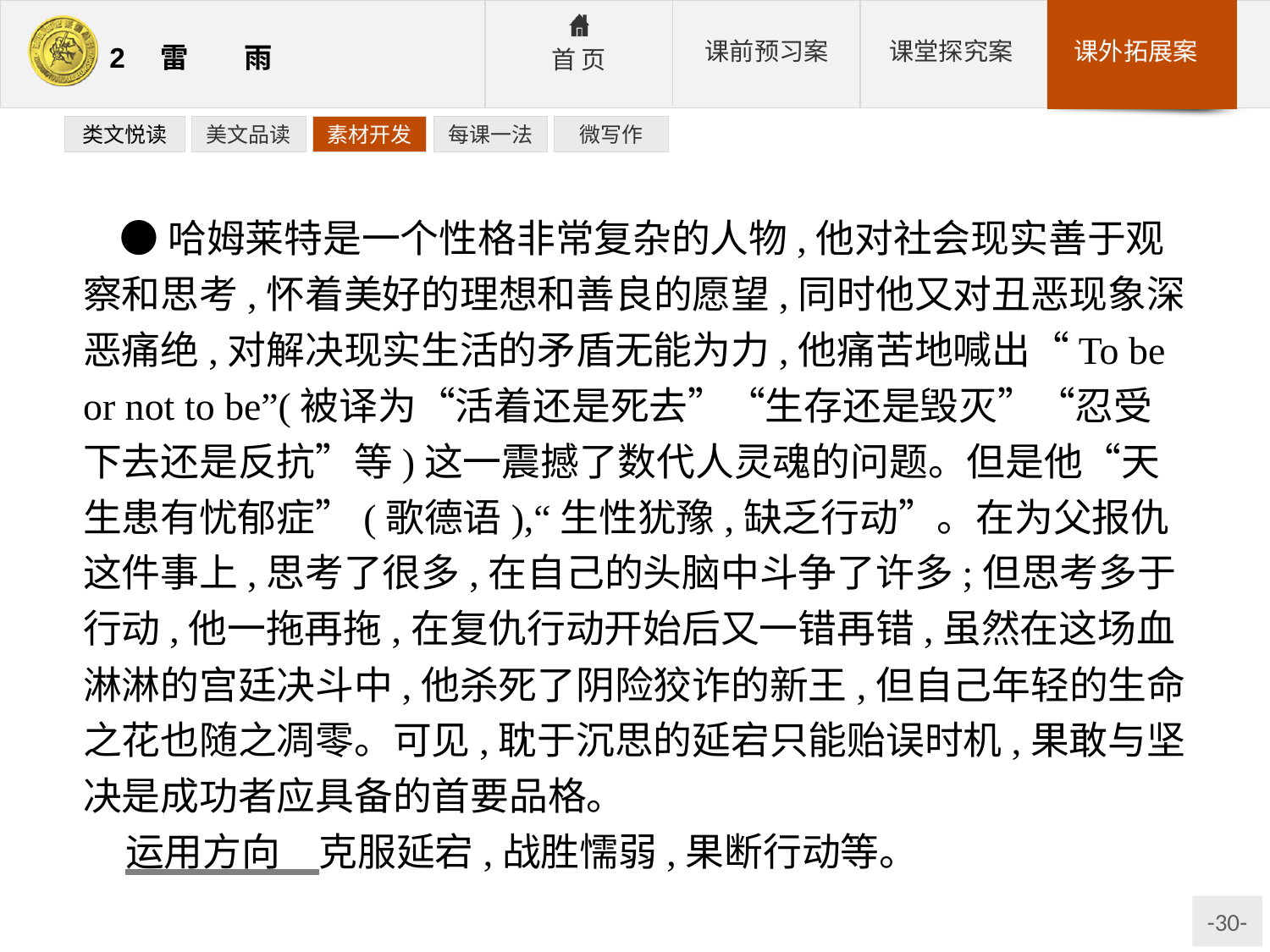

类文悦读
美文品读
素材开发
每课一法
微写作
●哈姆莱特是一个性格非常复杂的人物,他对社会现实善于观察和思考,怀着美好的理想和善良的愿望,同时他又对丑恶现象深恶痛绝,对解决现实生活的矛盾无能为力,他痛苦地喊出“To be or not to be”(被译为“活着还是死去”“生存还是毁灭”“忍受下去还是反抗”等)这一震撼了数代人灵魂的问题。但是他“天生患有忧郁症”(歌德语),“生性犹豫,缺乏行动”。在为父报仇这件事上,思考了很多,在自己的头脑中斗争了许多;但思考多于行动,他一拖再拖,在复仇行动开始后又一错再错,虽然在这场血淋淋的宫廷决斗中,他杀死了阴险狡诈的新王,但自己年轻的生命之花也随之凋零。可见,耽于沉思的延宕只能贻误时机,果敢与坚决是成功者应具备的首要品格。
运用方向　克服延宕,战胜懦弱,果断行动等。